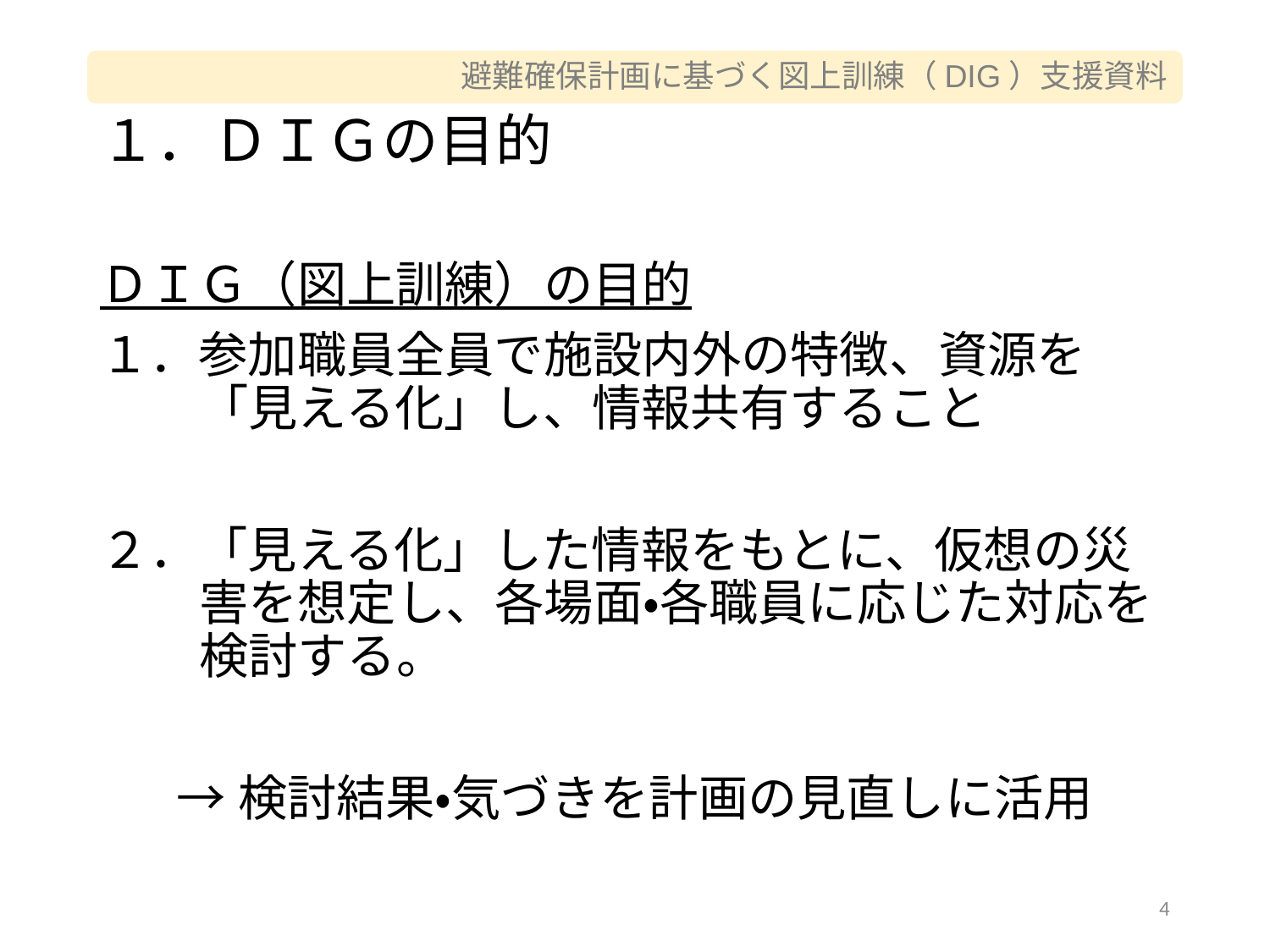

# １．ＤＩＧの目的
ＤＩＧ（図上訓練）の目的
１．参加職員全員で施設内外の特徴、資源を「見える化」し、情報共有すること

２．「見える化」した情報をもとに、仮想の災害を想定し、各場面・各職員に応じた対応を検討する。

→検討結果・気づきを計画の見直しに活用
4